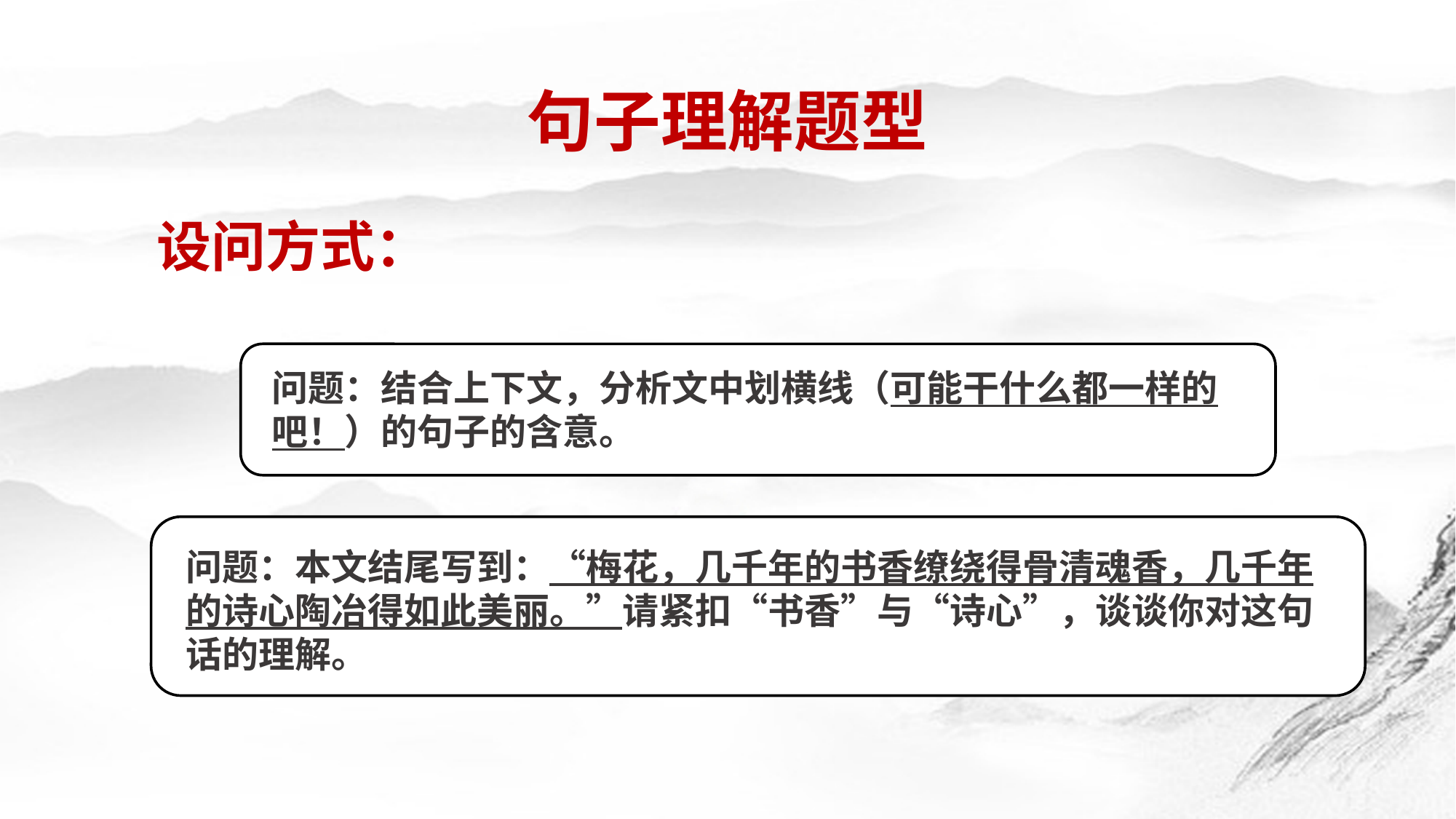

句子理解题型
设问方式：
1.分析文中划线句子的含意。

2.结合“......”，谈谈你对某句话的理解。

问题：结合上下文，分析文中划横线（可能干什么都一样的吧！）的句子的含意。

问题：本文结尾写到：“梅花，几千年的书香缭绕得骨清魂香，几千年的诗心陶冶得如此美丽。”请紧扣“书香”与“诗心”，谈谈你对这句话的理解。